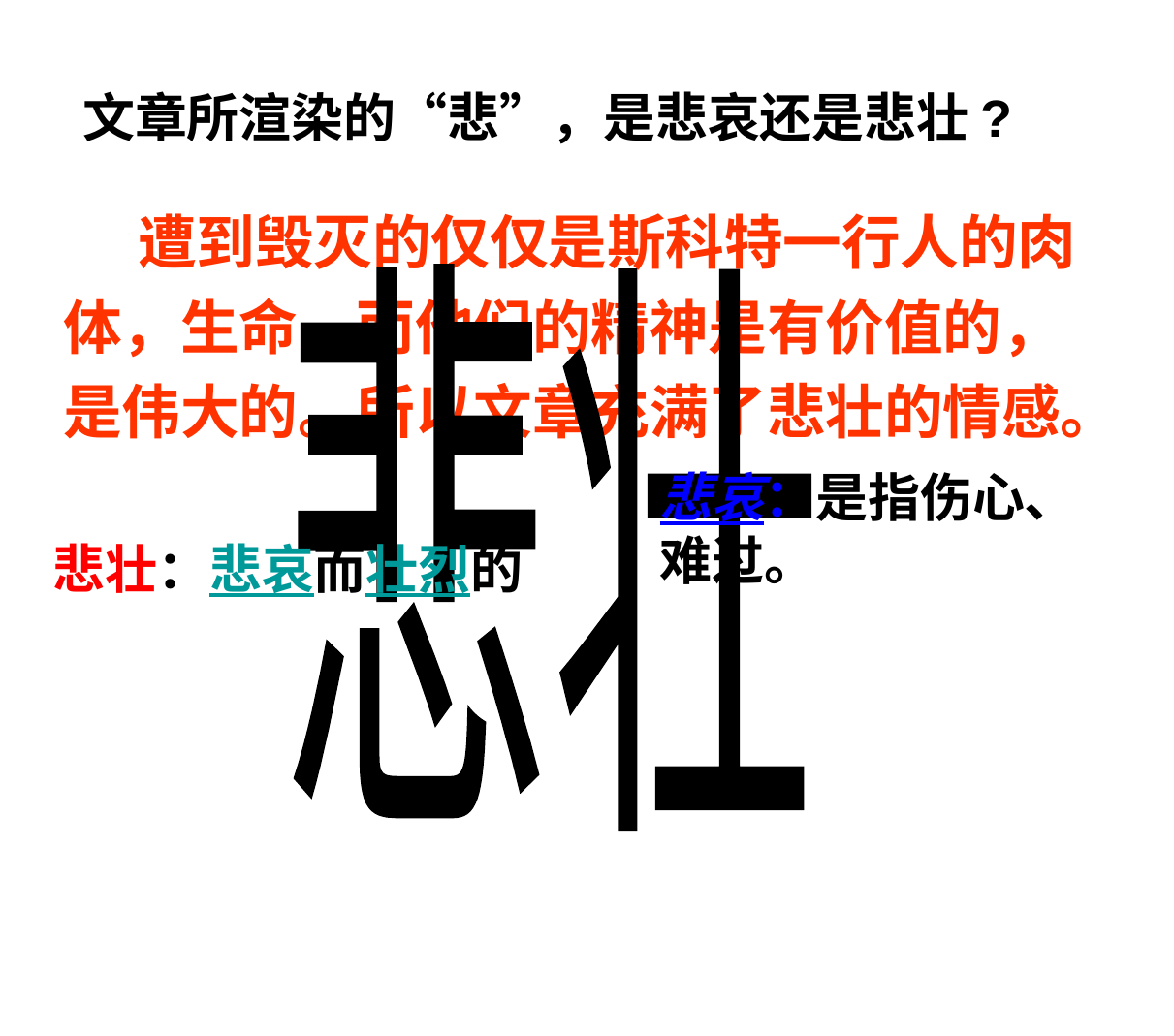

文章所渲染的“悲”，是悲哀还是悲壮?
    遭到毁灭的仅仅是斯科特一行人的肉体，生命，而他们的精神是有价值的，是伟大的。所以文章充满了悲壮的情感。
悲壮
悲哀：是指伤心、难过。
悲壮：悲哀而壮烈的